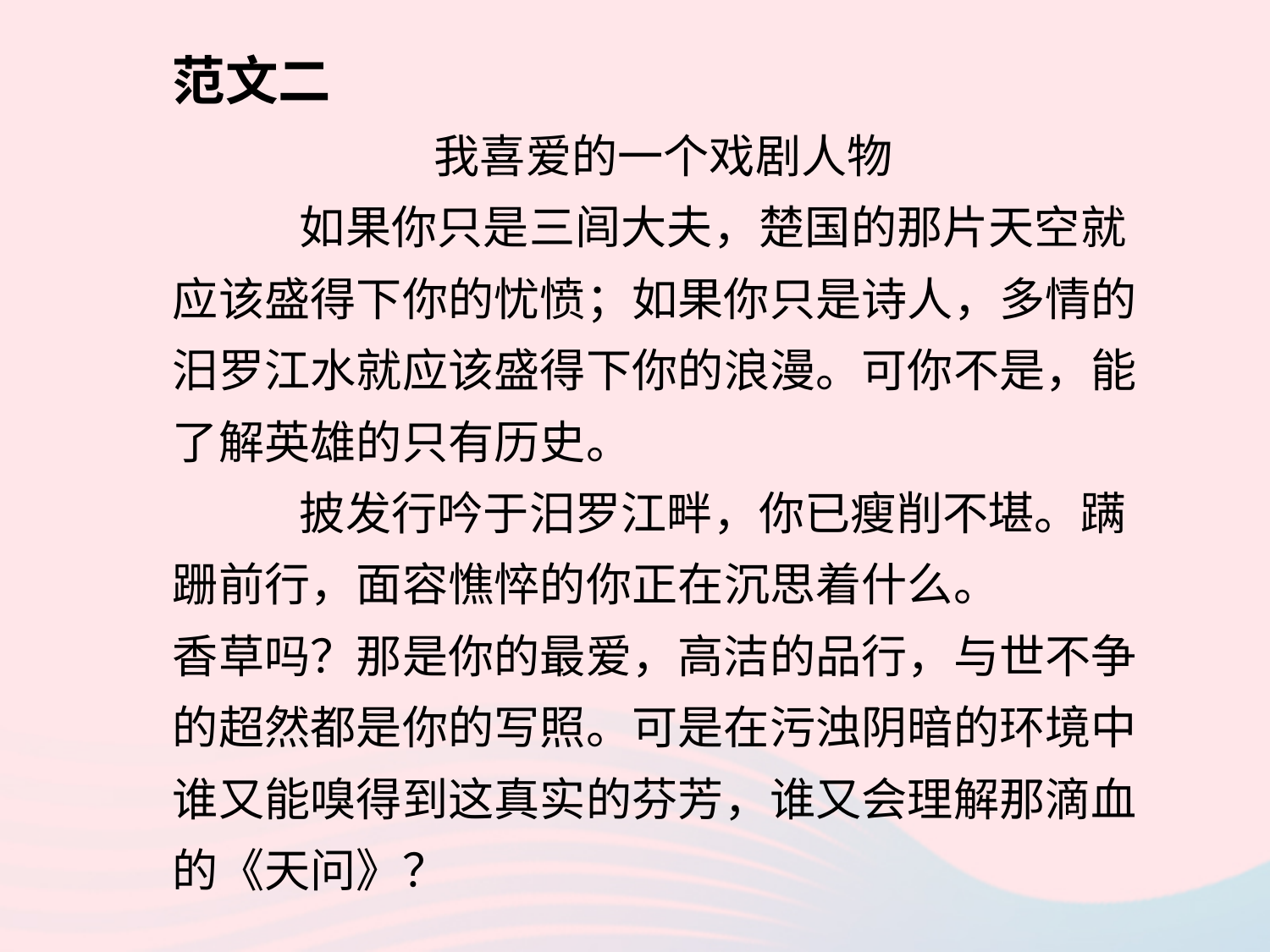

范文二
我喜爱的一个戏剧人物
	如果你只是三闾大夫，楚国的那片天空就应该盛得下你的忧愤；如果你只是诗人，多情的汨罗江水就应该盛得下你的浪漫。可你不是，能了解英雄的只有历史。
	披发行吟于汨罗江畔，你已瘦削不堪。蹒跚前行，面容憔悴的你正在沉思着什么。
香草吗？那是你的最爱，高洁的品行，与世不争的超然都是你的写照。可是在污浊阴暗的环境中谁又能嗅得到这真实的芬芳，谁又会理解那滴血的《天问》？